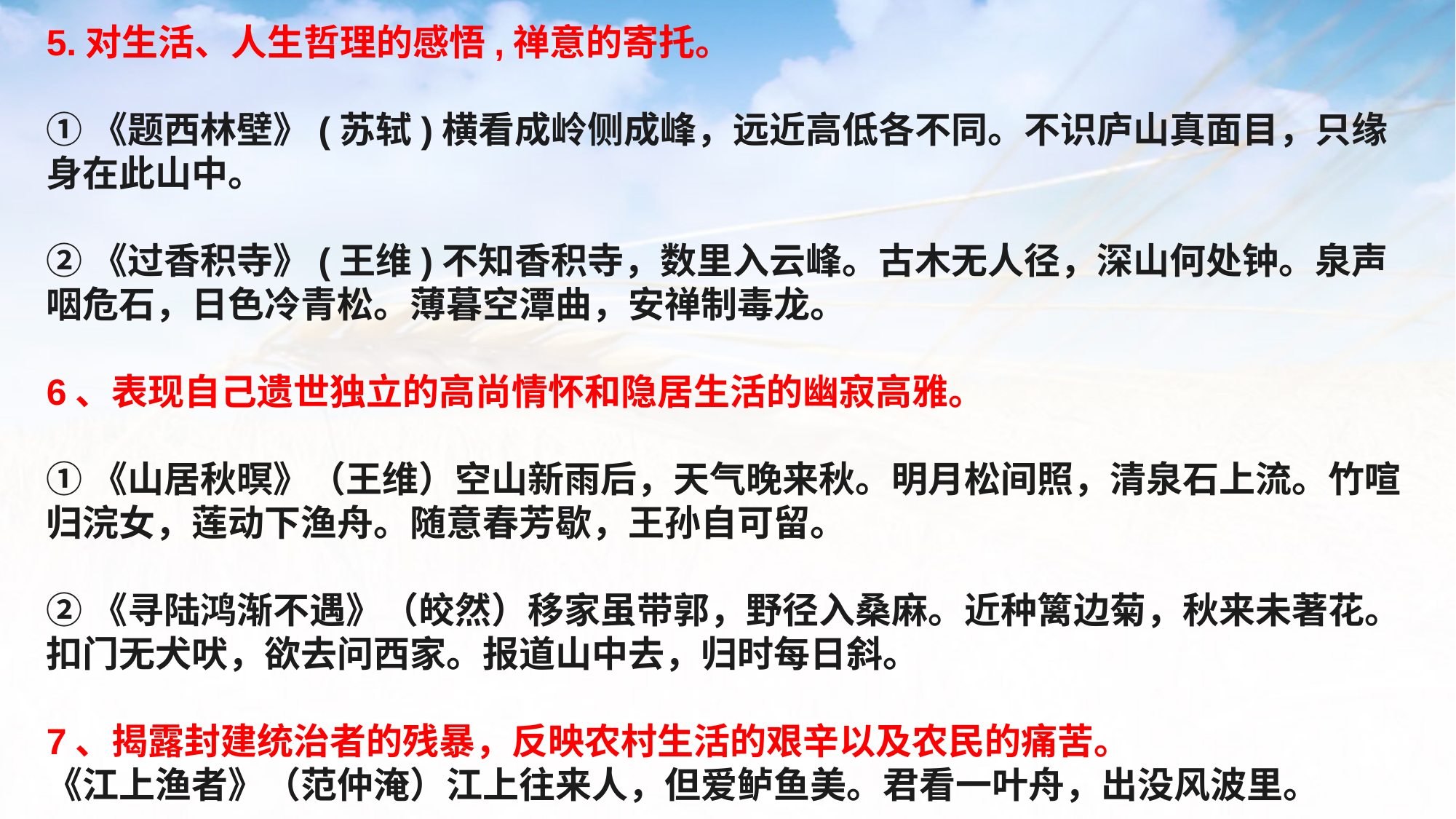

5.对生活、人生哲理的感悟,禅意的寄托。

①《题西林壁》(苏轼)横看成岭侧成峰，远近高低各不同。不识庐山真面目，只缘身在此山中。

②《过香积寺》(王维)不知香积寺，数里入云峰。古木无人径，深山何处钟。泉声咽危石，日色冷青松。薄暮空潭曲，安禅制毒龙。

6、表现自己遗世独立的高尚情怀和隐居生活的幽寂高雅。

①《山居秋暝》（王维）空山新雨后，天气晚来秋。明月松间照，清泉石上流。竹喧归浣女，莲动下渔舟。随意春芳歇，王孙自可留。

②《寻陆鸿渐不遇》（皎然）移家虽带郭，野径入桑麻。近种篱边菊，秋来未著花。扣门无犬吠，欲去问西家。报道山中去，归时每日斜。

7、揭露封建统治者的残暴，反映农村生活的艰辛以及农民的痛苦。
《江上渔者》（范仲淹）江上往来人，但爱鲈鱼美。君看一叶舟，出没风波里。